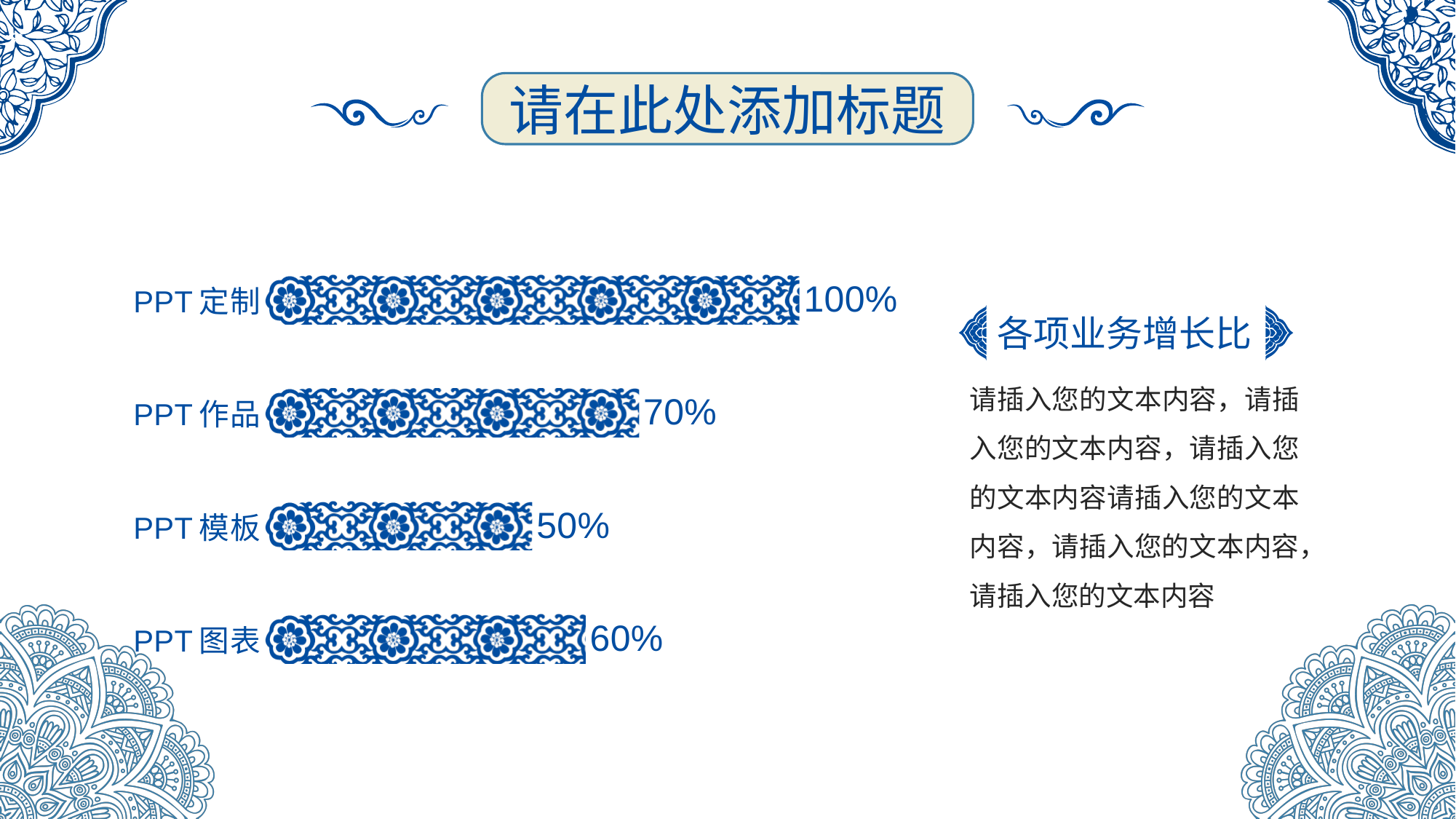

请在此处添加标题

### Chart

| Category | 辅助 | 数据 |
|---|---|---|
| PPT图表 | 1.2 | 0.6 |
| PPT模板 | 1.2 | 0.5 |
| PPT作品 | 1.2 | 0.7 |
| PPT定制 | 1.2 | 1.0 |
各项业务增长比

请插入您的文本内容，请插入您的文本内容，请插入您的文本内容请插入您的文本内容，请插入您的文本内容，请插入您的文本内容